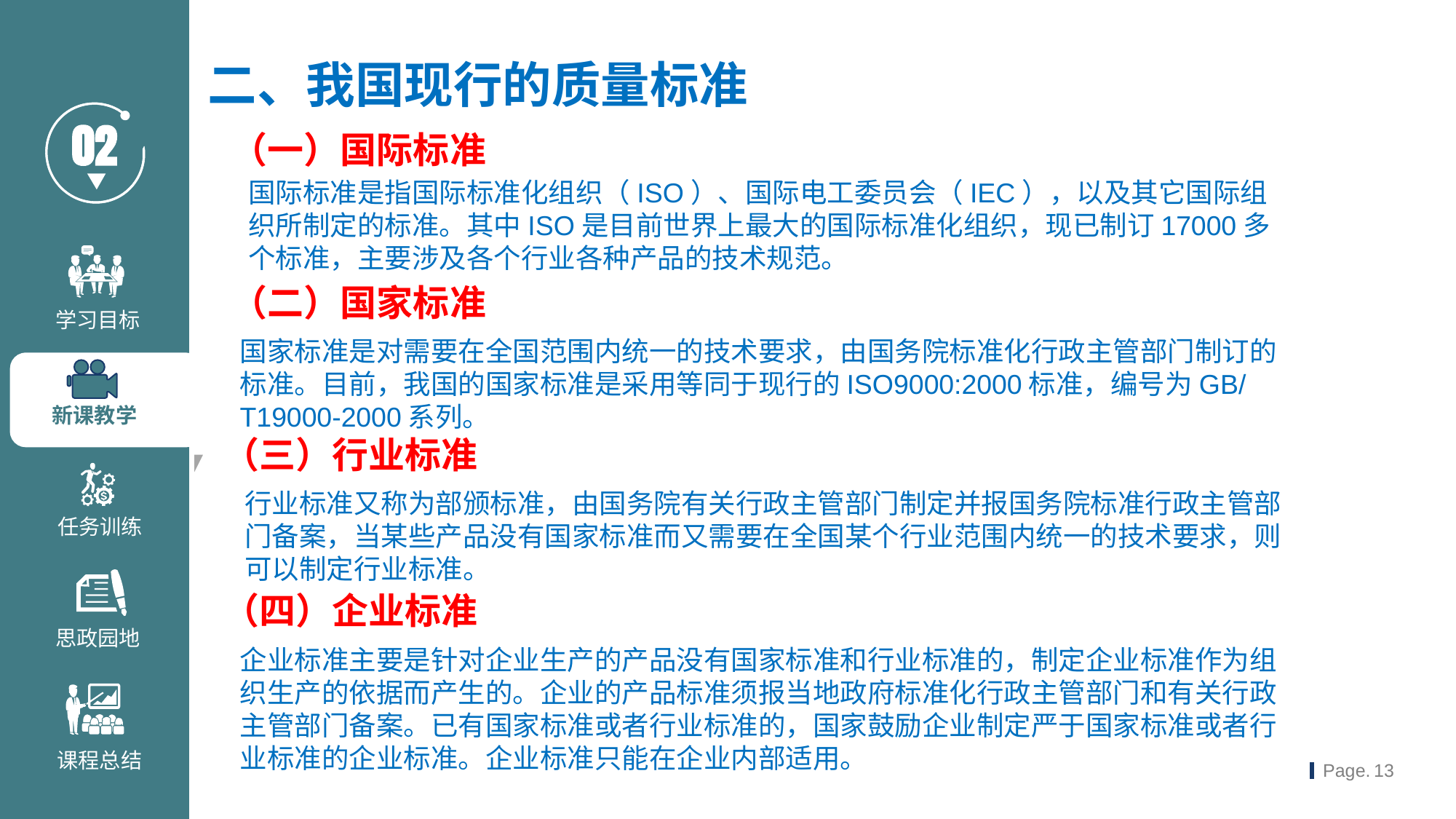

二、我国现行的质量标准
（一）国际标准
国际标准是指国际标准化组织（ISO）、国际电工委员会（IEC），以及其它国际组织所制定的标准。其中ISO是目前世界上最大的国际标准化组织，现已制订17000多个标准，主要涉及各个行业各种产品的技术规范。
（二）国家标准
国家标准是对需要在全国范围内统一的技术要求，由国务院标准化行政主管部门制订的标准。目前，我国的国家标准是采用等同于现行的ISO9000:2000标准，编号为GB/T19000-2000系列。
（三）行业标准
行业标准又称为部颁标准，由国务院有关行政主管部门制定并报国务院标准行政主管部门备案，当某些产品没有国家标准而又需要在全国某个行业范围内统一的技术要求，则可以制定行业标准。
（四）企业标准
企业标准主要是针对企业生产的产品没有国家标准和行业标准的，制定企业标准作为组织生产的依据而产生的。企业的产品标准须报当地政府标准化行政主管部门和有关行政主管部门备案。已有国家标准或者行业标准的，国家鼓励企业制定严于国家标准或者行业标准的企业标准。企业标准只能在企业内部适用。